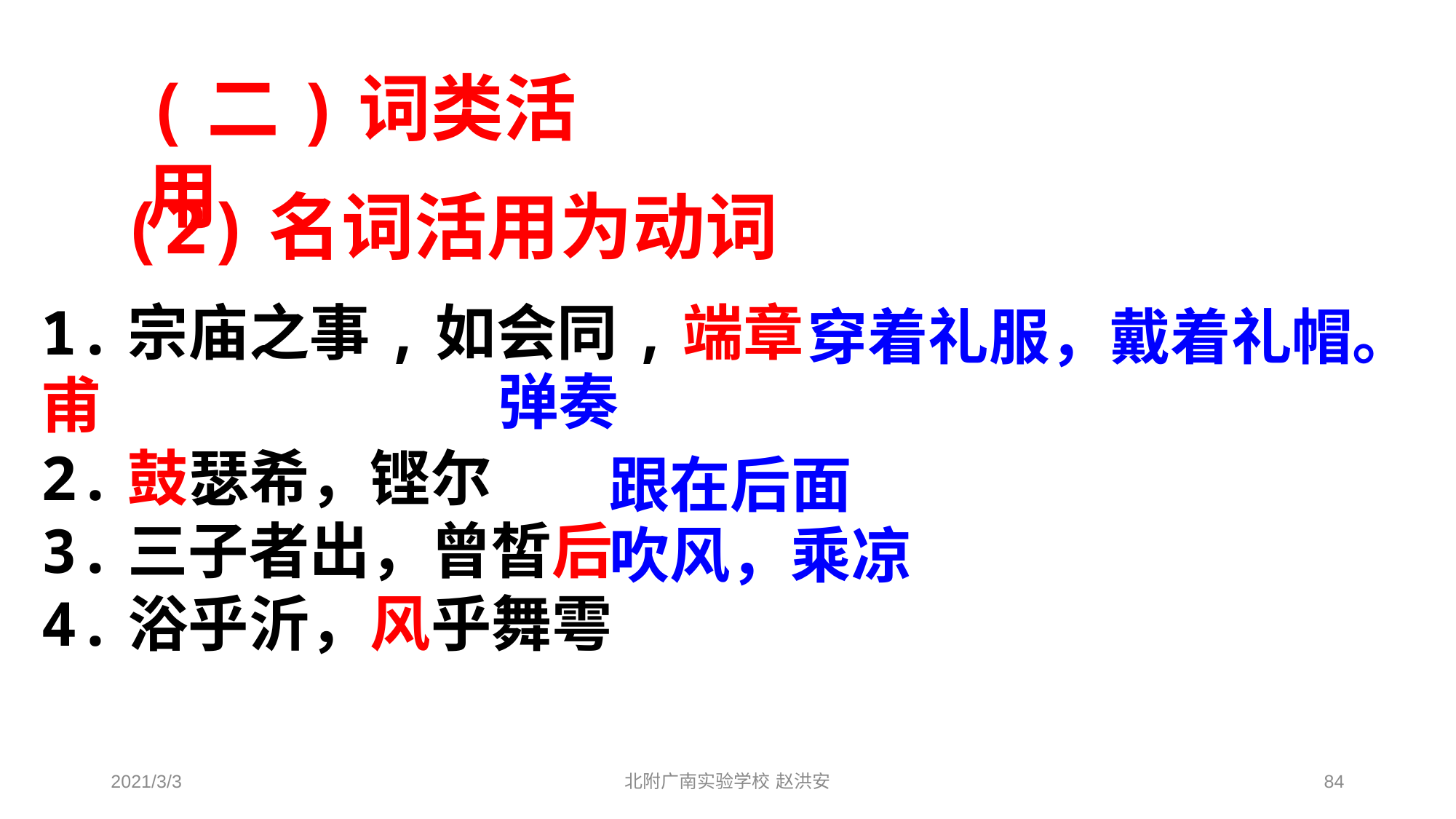

(二)词类活用
(2)名词活用为动词
1.宗庙之事,如会同,端章甫
2.鼓瑟希，铿尔
3.三子者出，曾皙后
4.浴乎沂，风乎舞雩
穿着礼服，戴着礼帽。
弹奏
跟在后面
吹风，乘凉
2021/3/3
北附广南实验学校 赵洪安
84